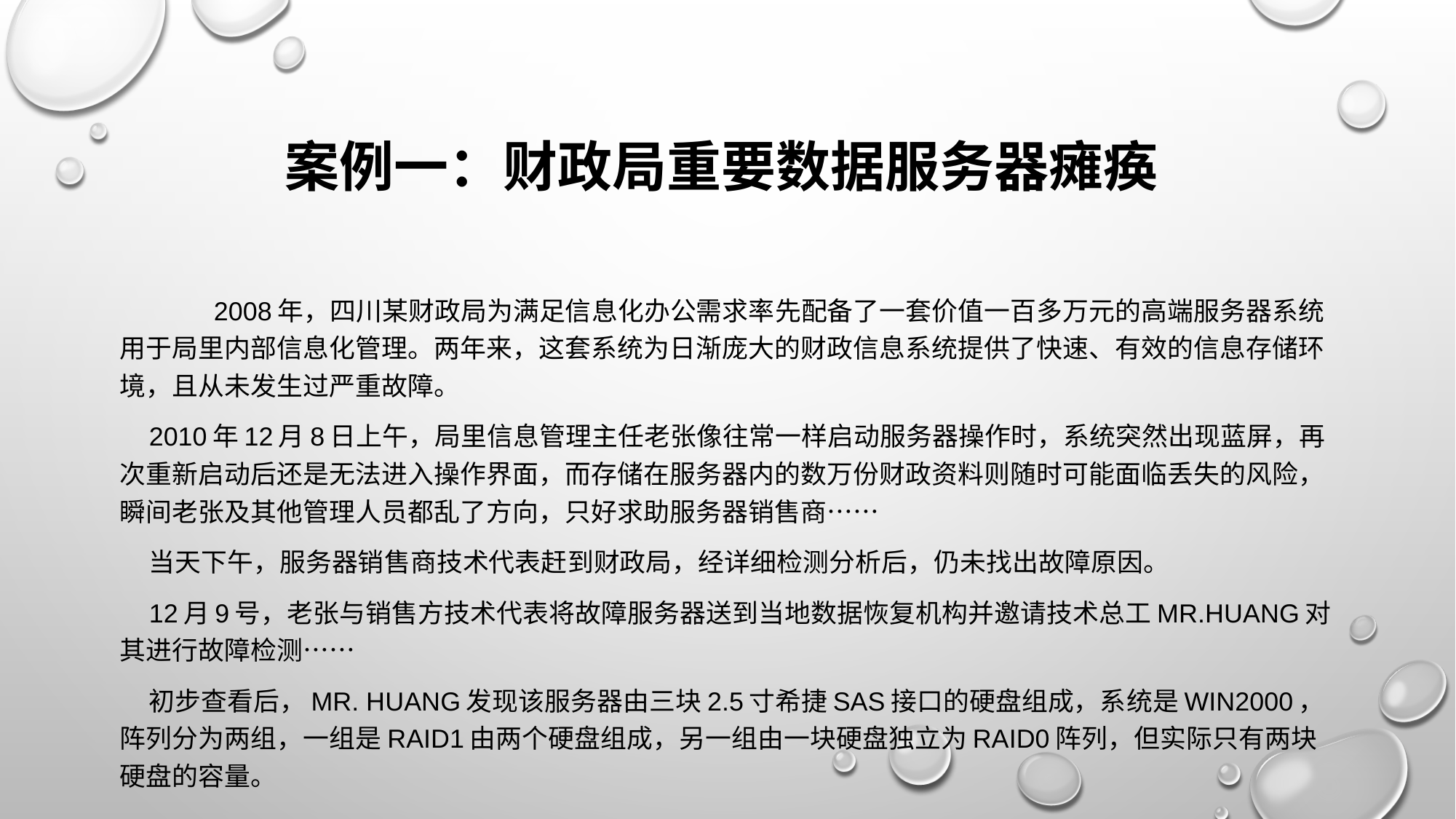

# 案例一：财政局重要数据服务器瘫痪
	2008年，四川某财政局为满足信息化办公需求率先配备了一套价值一百多万元的高端服务器系统用于局里内部信息化管理。两年来，这套系统为日渐庞大的财政信息系统提供了快速、有效的信息存储环境，且从未发生过严重故障。
    2010年12月8日上午，局里信息管理主任老张像往常一样启动服务器操作时，系统突然出现蓝屏，再次重新启动后还是无法进入操作界面，而存储在服务器内的数万份财政资料则随时可能面临丢失的风险，瞬间老张及其他管理人员都乱了方向，只好求助服务器销售商……
    当天下午，服务器销售商技术代表赶到财政局，经详细检测分析后，仍未找出故障原因。
    12月9号，老张与销售方技术代表将故障服务器送到当地数据恢复机构并邀请技术总工Mr.Huang对其进行故障检测……
    初步查看后，Mr. Huang发现该服务器由三块2.5寸希捷SAS接口的硬盘组成，系统是WIN2000，阵列分为两组，一组是RAID1由两个硬盘组成，另一组由一块硬盘独立为RAID0阵列，但实际只有两块硬盘的容量。